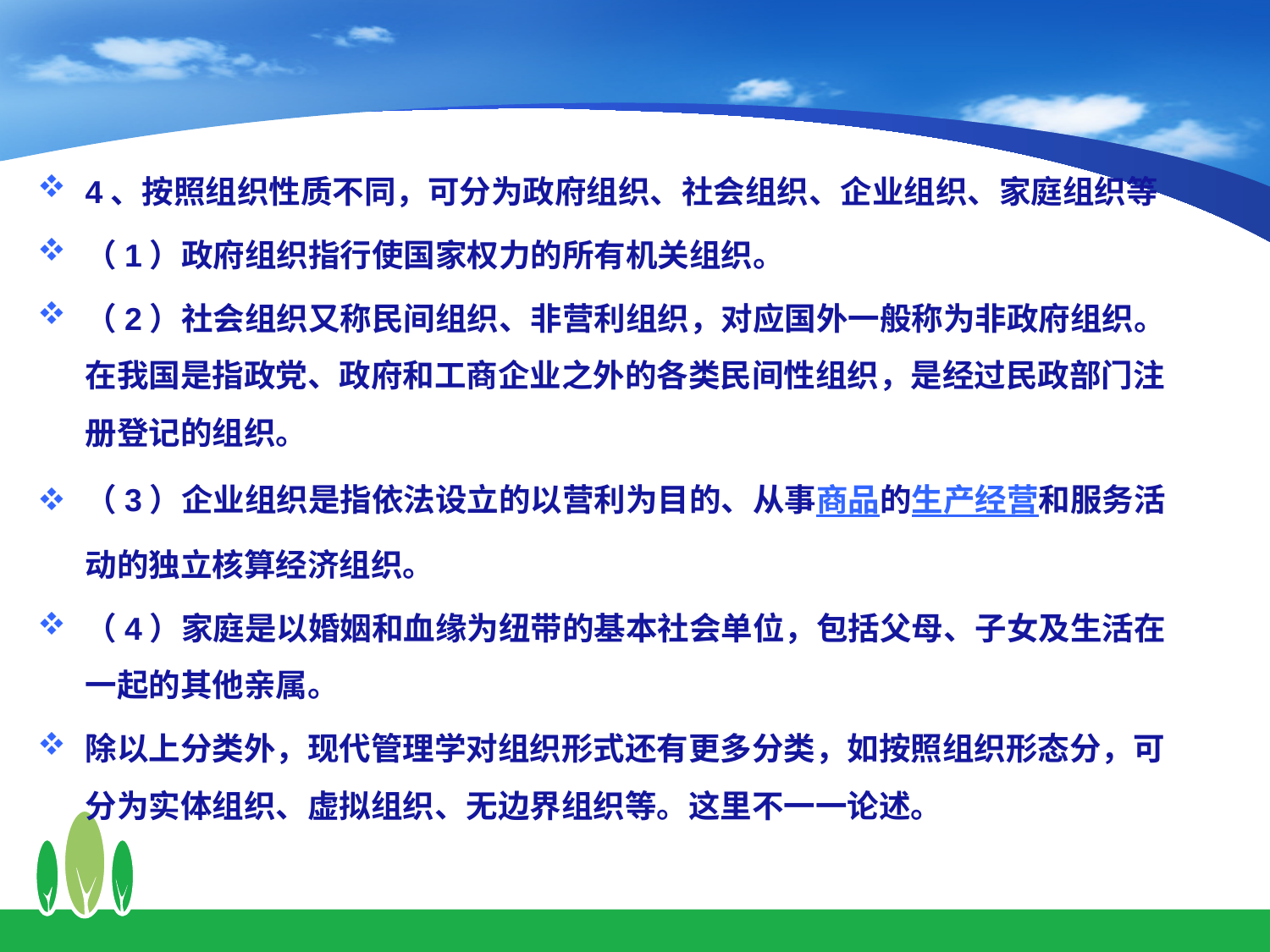

4、按照组织性质不同，可分为政府组织、社会组织、企业组织、家庭组织等
（1）政府组织指行使国家权力的所有机关组织。
（2）社会组织又称民间组织、非营利组织，对应国外一般称为非政府组织。在我国是指政党、政府和工商企业之外的各类民间性组织，是经过民政部门注册登记的组织。
（3）企业组织是指依法设立的以营利为目的、从事商品的生产经营和服务活动的独立核算经济组织。
（4）家庭是以婚姻和血缘为纽带的基本社会单位，包括父母、子女及生活在一起的其他亲属。
除以上分类外，现代管理学对组织形式还有更多分类，如按照组织形态分，可分为实体组织、虚拟组织、无边界组织等。这里不一一论述。